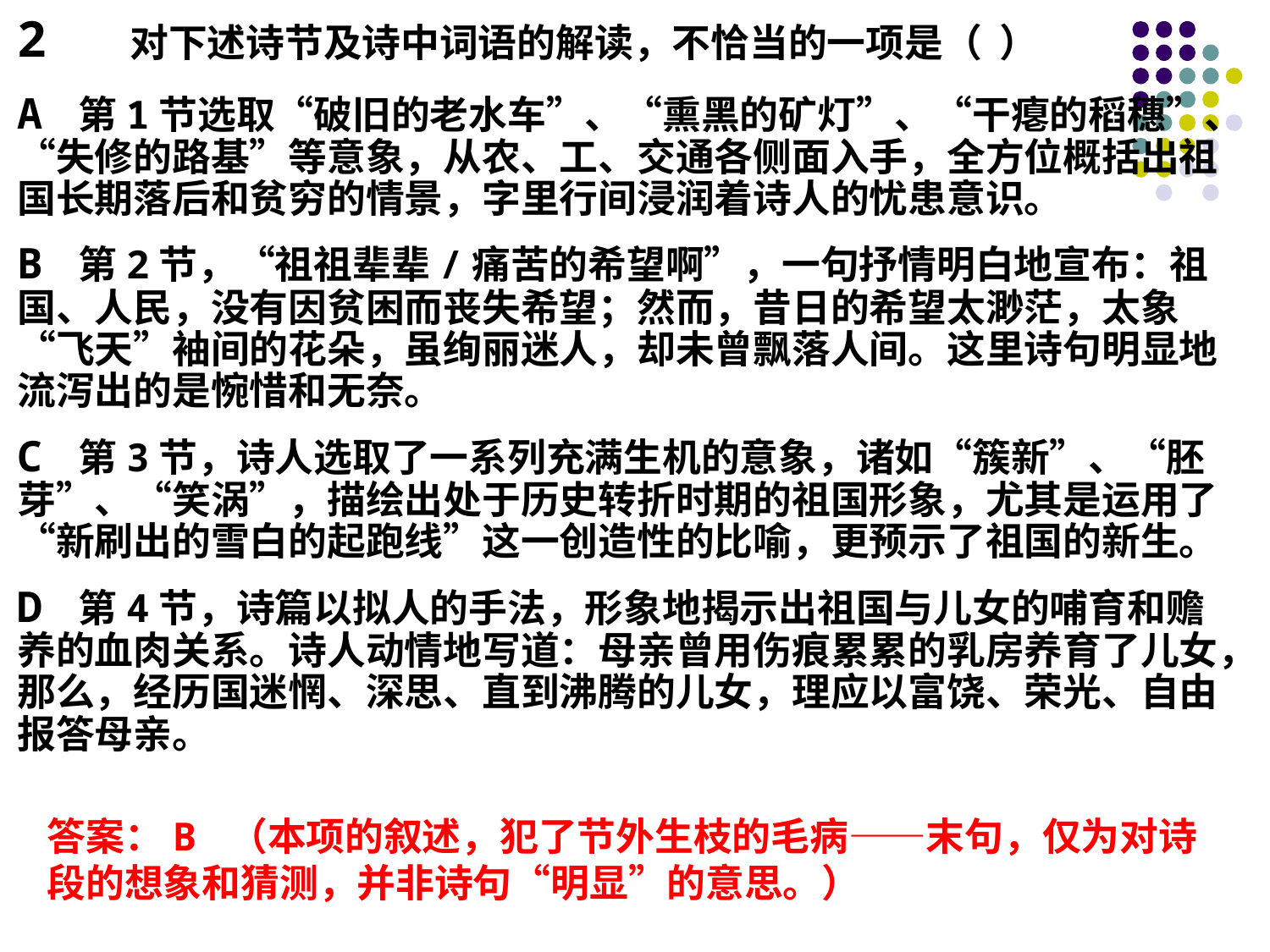

2  对下述诗节及诗中词语的解读，不恰当的一项是（  ）
A 第1节选取“破旧的老水车”、“熏黑的矿灯”、“干瘪的稻穗”、“失修的路基”等意象，从农、工、交通各侧面入手，全方位概括出祖国长期落后和贫穷的情景，字里行间浸润着诗人的忧患意识。
B 第2节，“祖祖辈辈/痛苦的希望啊”，一句抒情明白地宣布：祖国、人民，没有因贫困而丧失希望；然而，昔日的希望太渺茫，太象“飞天”袖间的花朵，虽绚丽迷人，却未曾飘落人间。这里诗句明显地流泻出的是惋惜和无奈。
C 第3节，诗人选取了一系列充满生机的意象，诸如“簇新”、“胚芽”、“笑涡”，描绘出处于历史转折时期的祖国形象，尤其是运用了“新刷出的雪白的起跑线”这一创造性的比喻，更预示了祖国的新生。
D 第4节，诗篇以拟人的手法，形象地揭示出祖国与儿女的哺育和赡养的血肉关系。诗人动情地写道：母亲曾用伤痕累累的乳房养育了儿女，那么，经历国迷惘、深思、直到沸腾的儿女，理应以富饶、荣光、自由报答母亲。
答案：B （本项的叙述，犯了节外生枝的毛病——末句，仅为对诗段的想象和猜测，并非诗句“明显”的意思。）